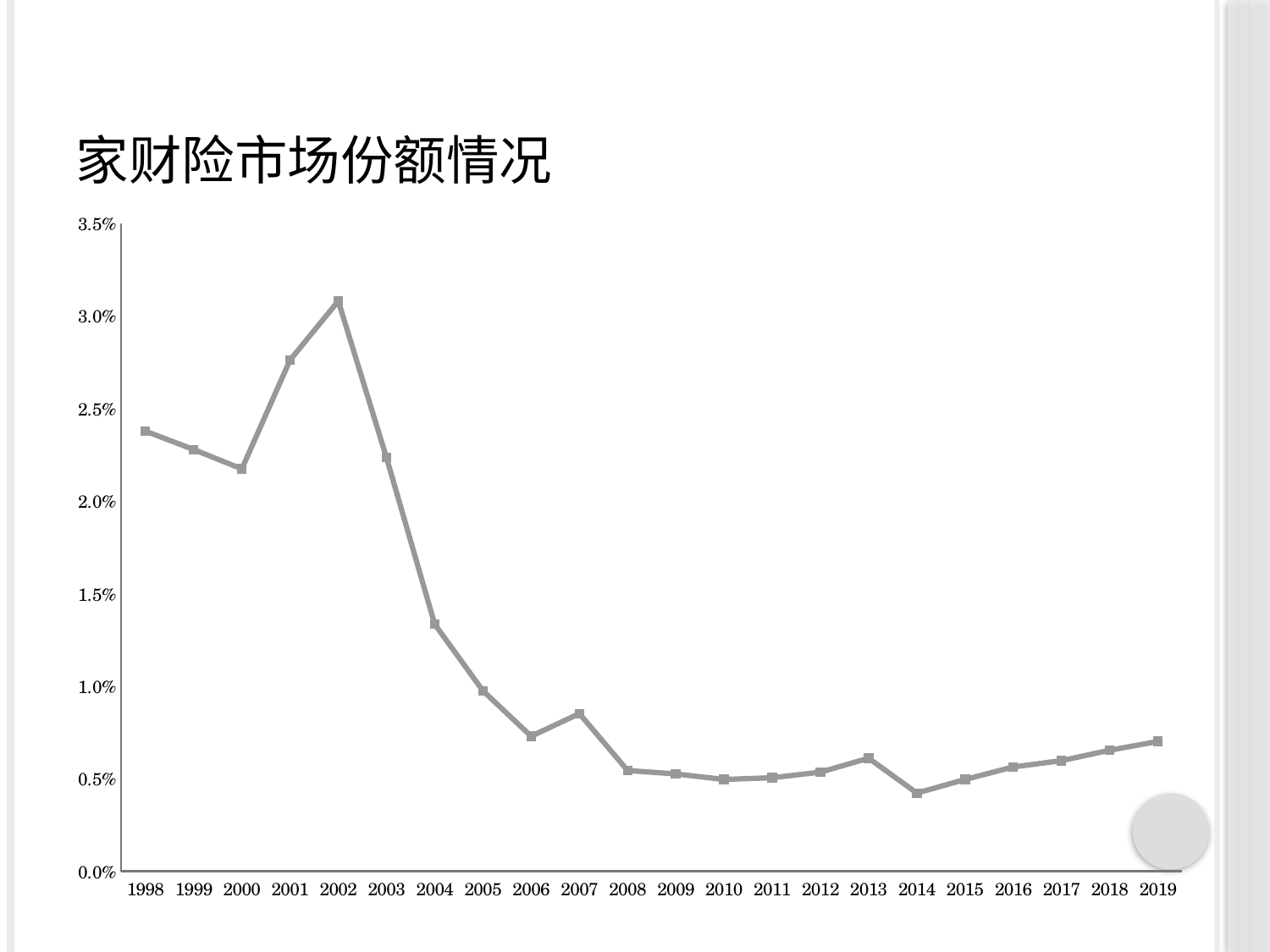

# 家财险市场份额情况

### Chart

| Category |  |
|---|---|
| 1998 | 0.02376237623762377 |
| 1999 | 0.022770398481973448 |
| 2000 | 0.021724598930481277 |
| 2001 | 0.027606648843426715 |
| 2002 | 0.03078857230824493 |
| 2003 | 0.022335618369246163 |
| 2004 | 0.013333333333333336 |
| 2005 | 0.00974097133719184 |
| 2006 | 0.0072845752430399195 |
| 2007 | 0.008509488079208323 |
| 2008 | 0.005434991933102526 |
| 2009 | 0.005250658070887362 |
| 2010 | 0.004954256553480301 |
| 2011 | 0.005045670900987912 |
| 2012 | 0.005346159112950274 |
| 2013 | 0.006100839308077897 |
| 2014 | 0.004215150275735869 |
| 2015 | 0.004950553820949036 |
| 2016 | 0.005628260667793398 |
| 2017 | 0.00596694936156488 |
| 2018 | 0.006530449058754478 |
| 2019 | 0.007006599417653252 |